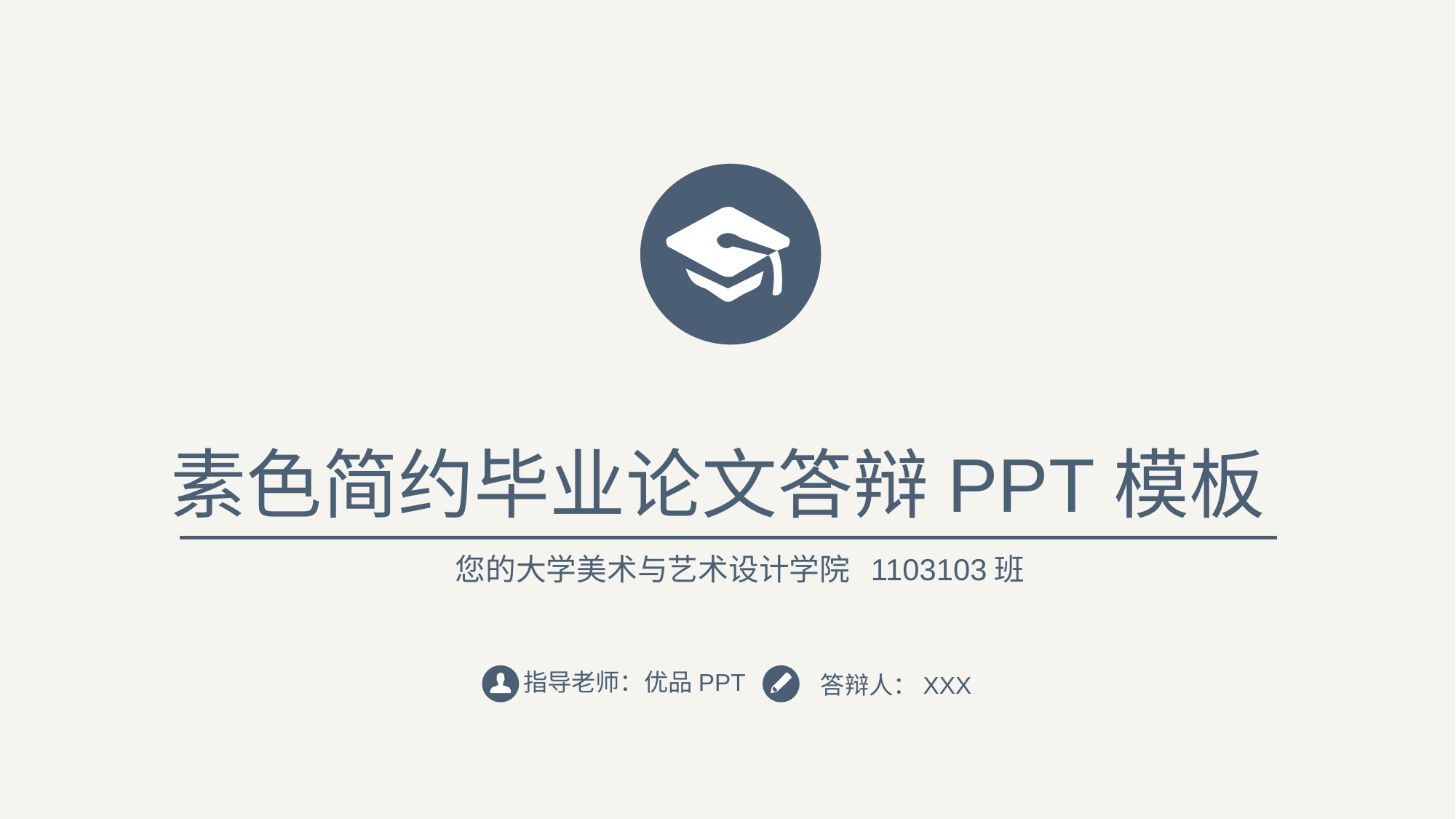

素色简约毕业论文答辩PPT模板
您的大学美术与艺术设计学院  1103103班
指导老师：优品PPT
答辩人：XXX